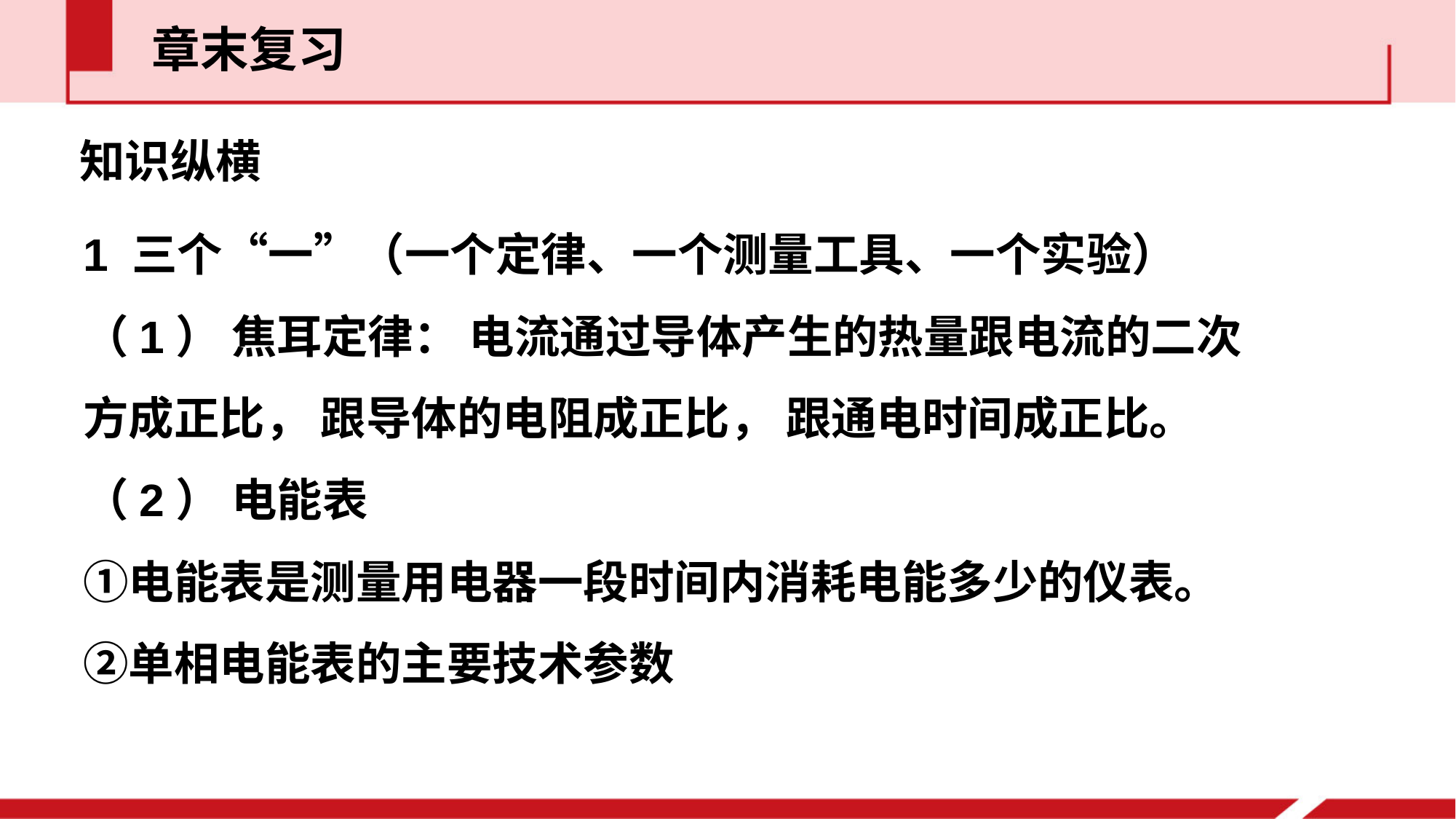

章末复习
知识纵横
1 三个“一”（一个定律、一个测量工具、一个实验）
（1） 焦耳定律： 电流通过导体产生的热量跟电流的二次方成正比， 跟导体的电阻成正比， 跟通电时间成正比。
（2） 电能表
①电能表是测量用电器一段时间内消耗电能多少的仪表。
②单相电能表的主要技术参数